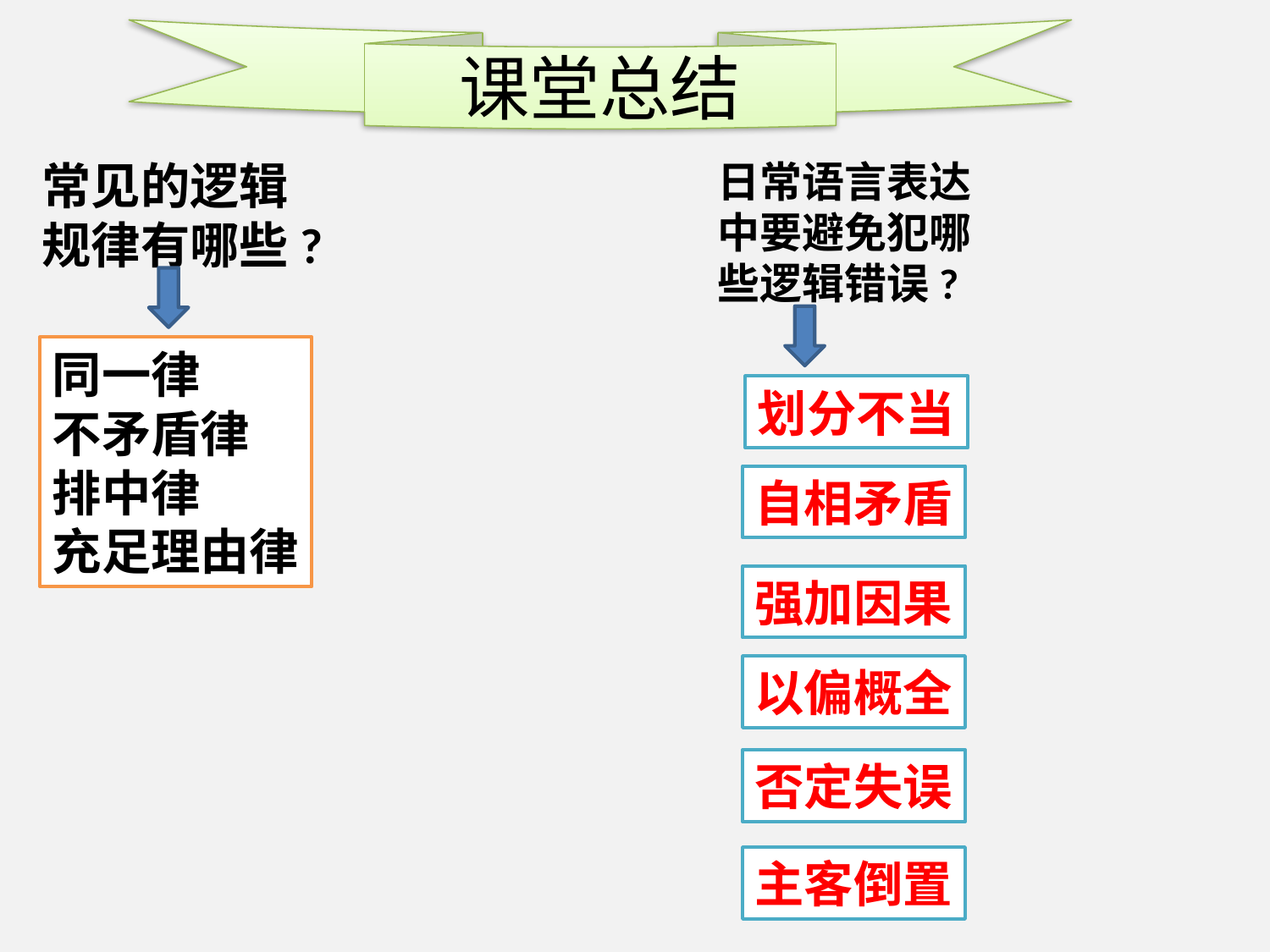

课堂总结
常见的逻辑规律有哪些?
日常语言表达中要避免犯哪些逻辑错误?

同一律
不矛盾律
排中律
充足理由律
划分不当
自相矛盾
强加因果
以偏概全
否定失误
主客倒置